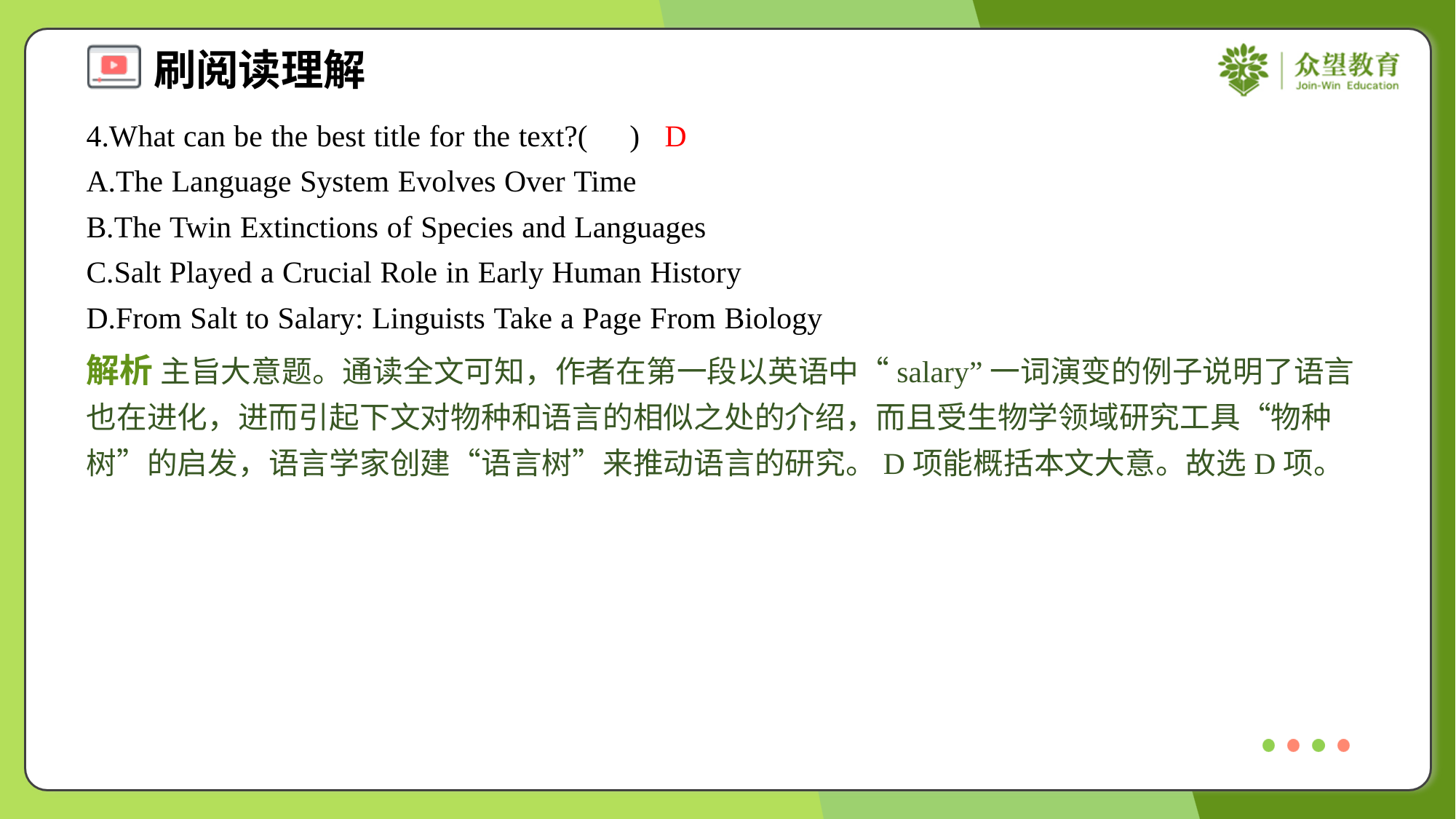

4.What can be the best title for the text?(     )
D
A.The Language System Evolves Over Time
B.The Twin Extinctions of Species and Languages
C.Salt Played a Crucial Role in Early Human History
D.From Salt to Salary: Linguists Take a Page From Biology
解析 主旨大意题。通读全文可知，作者在第一段以英语中“salary”一词演变的例子说明了语言也在进化，进而引起下文对物种和语言的相似之处的介绍，而且受生物学领域研究工具“物种树”的启发，语言学家创建“语言树”来推动语言的研究。D项能概括本文大意。故选D项。